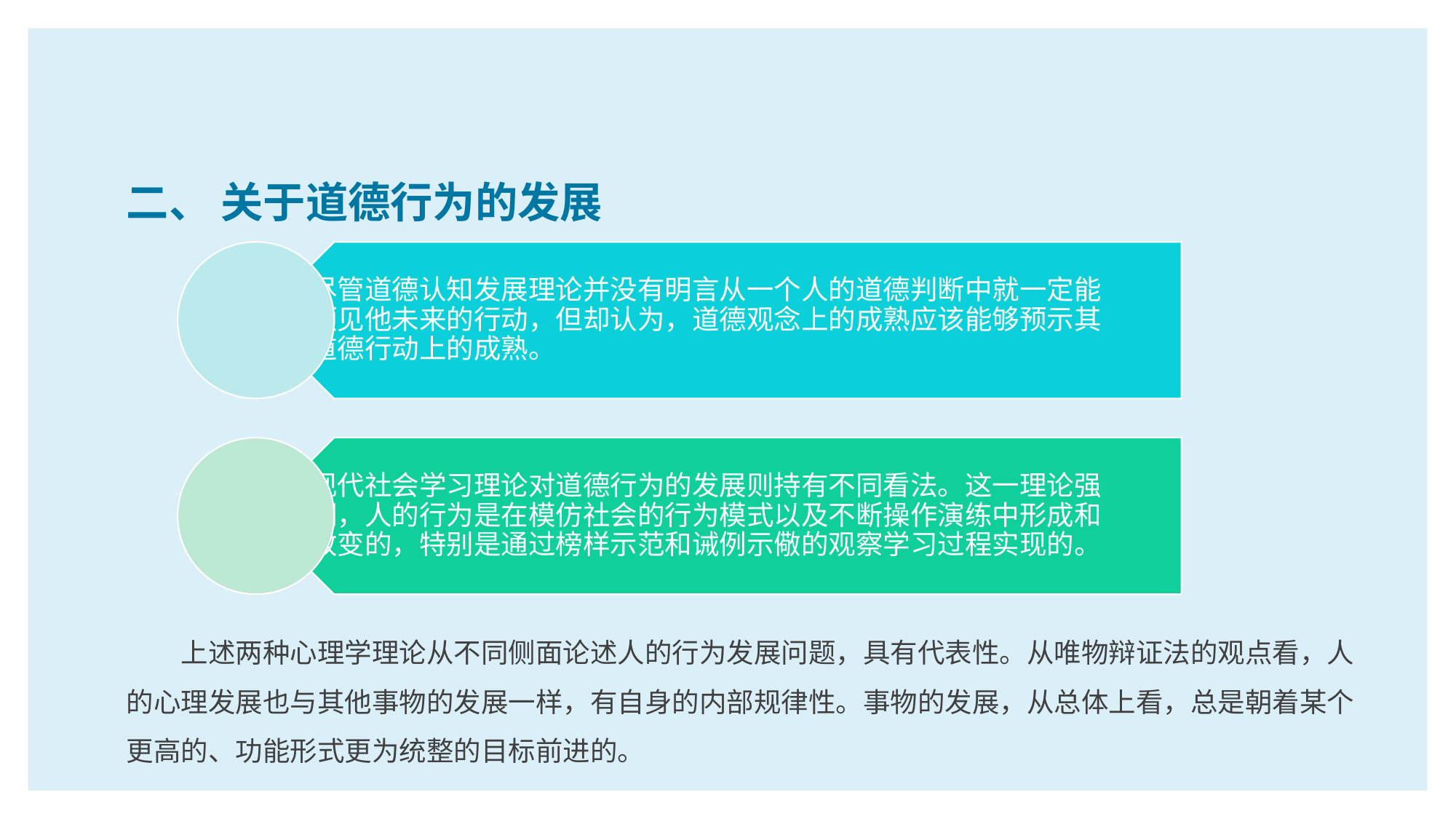

二、 关于道德行为的发展

上述两种心理学理论从不同侧面论述人的行为发展问题，具有代表性。从唯物辩证法的观点看，人的心理发展也与其他事物的发展一样，有自身的内部规律性。事物的发展，从总体上看，总是朝着某个更高的、功能形式更为统整的目标前进的。
尽管道德认知发展理论并没有明言从一个人的道德判断中就一定能预见他未来的行动，但却认为，道德观念上的成熟应该能够预示其道德行动上的成熟。
现代社会学习理论对道德行为的发展则持有不同看法。这一理论强调，人的行为是在模仿社会的行为模式以及不断操作演练中形成和改变的，特别是通过榜样示范和诫例示儆的观察学习过程实现的。